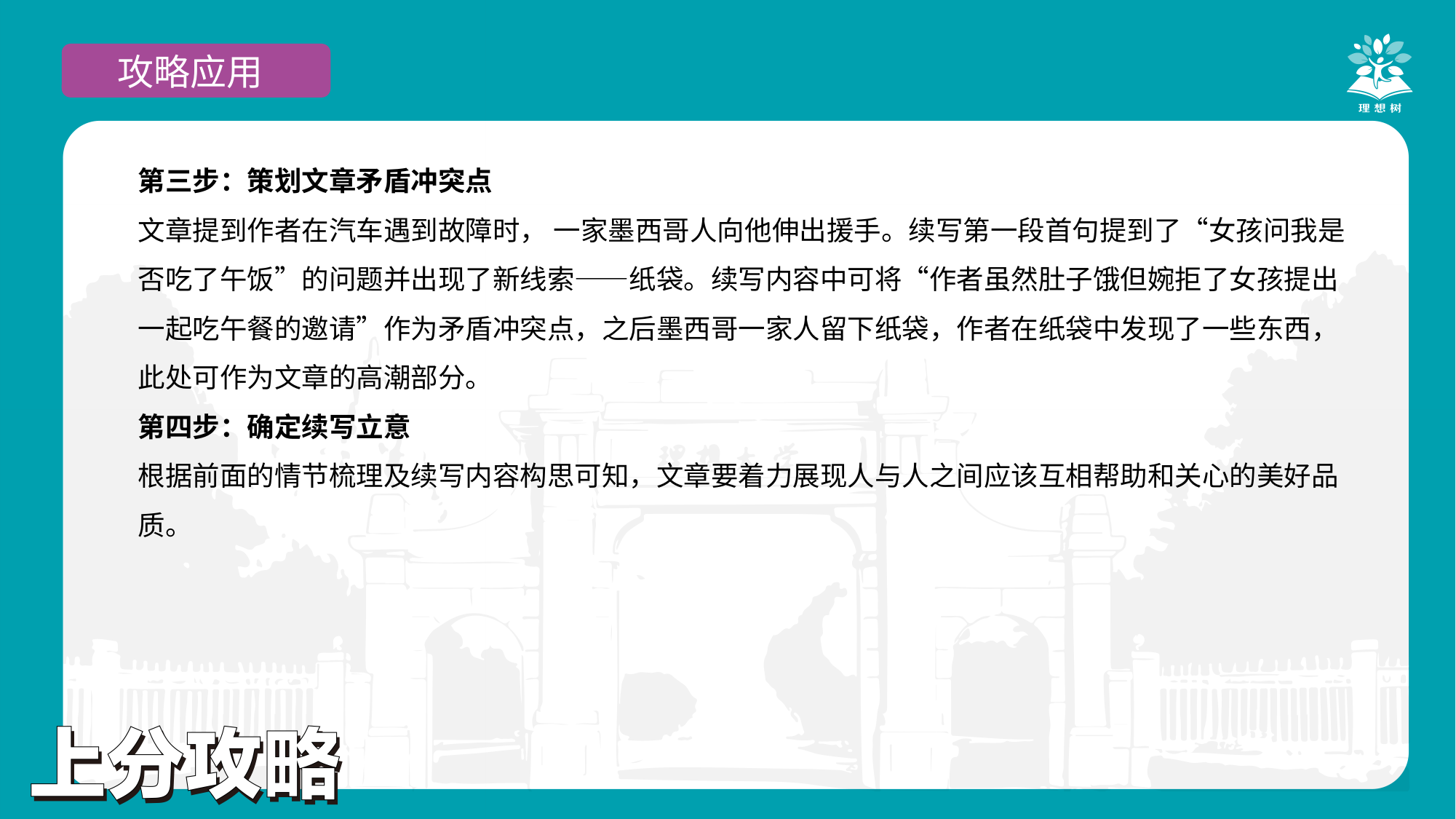

攻略应用
第三步：策划文章矛盾冲突点
文章提到作者在汽车遇到故障时， 一家墨西哥人向他伸出援手。续写第一段首句提到了“女孩问我是否吃了午饭”的问题并出现了新线索——纸袋。续写内容中可将“作者虽然肚子饿但婉拒了女孩提出一起吃午餐的邀请”作为矛盾冲突点，之后墨西哥一家人留下纸袋，作者在纸袋中发现了一些东西，此处可作为文章的高潮部分。
第四步：确定续写立意
根据前面的情节梳理及续写内容构思可知，文章要着力展现人与人之间应该互相帮助和关心的美好品质。